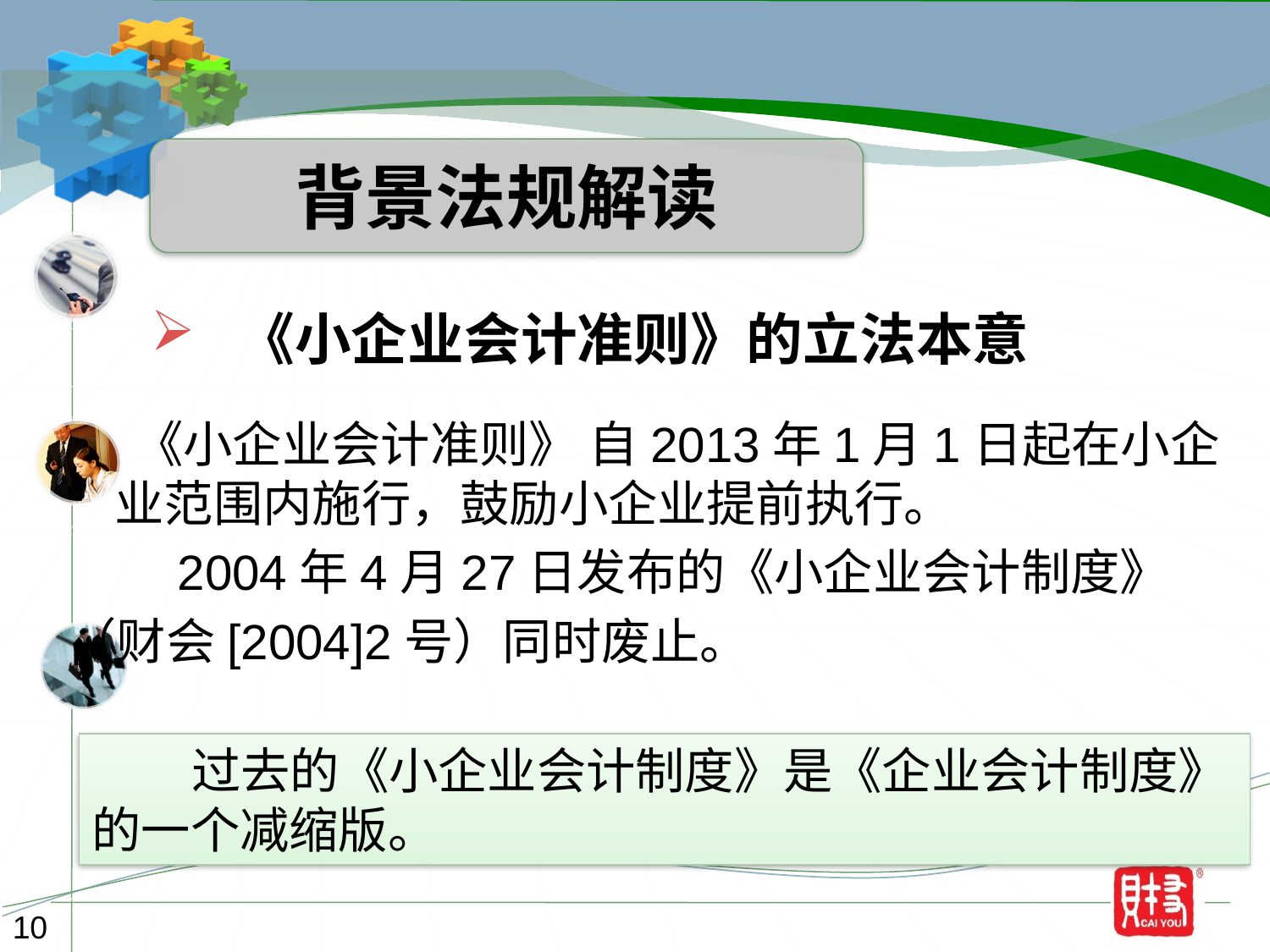

背景法规解读
  《小企业会计准则》的立法本意
     《小企业会计准则》 自2013年1月1日起在小企业范围内施行，鼓励小企业提前执行。
        2004年4月27日发布的《小企业会计制度》
（财会[2004]2号）同时废止。

        过去的《小企业会计制度》是《企业会计制度》的一个减缩版。
10